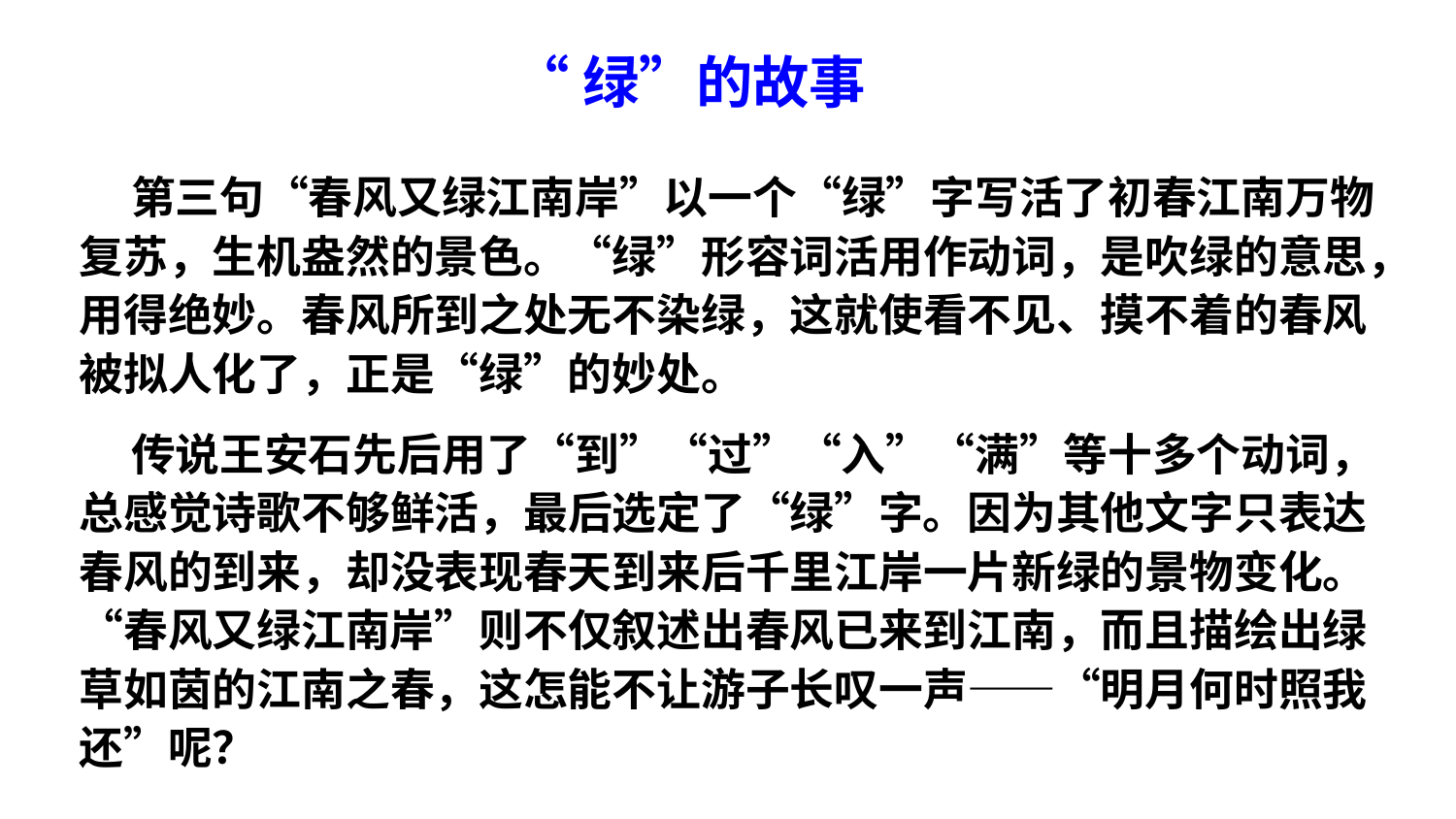

“绿”的故事
    第三句“春风又绿江南岸”以一个“绿”字写活了初春江南万物复苏，生机盎然的景色。“绿”形容词活用作动词，是吹绿的意思，用得绝妙。春风所到之处无不染绿，这就使看不见、摸不着的春风被拟人化了，正是“绿”的妙处。
    传说王安石先后用了“到”“过”“入”“满”等十多个动词，总感觉诗歌不够鲜活，最后选定了“绿”字。因为其他文字只表达春风的到来，却没表现春天到来后千里江岸一片新绿的景物变化。“春风又绿江南岸”则不仅叙述出春风已来到江南，而且描绘出绿草如茵的江南之春，这怎能不让游子长叹一声——“明月何时照我还”呢？